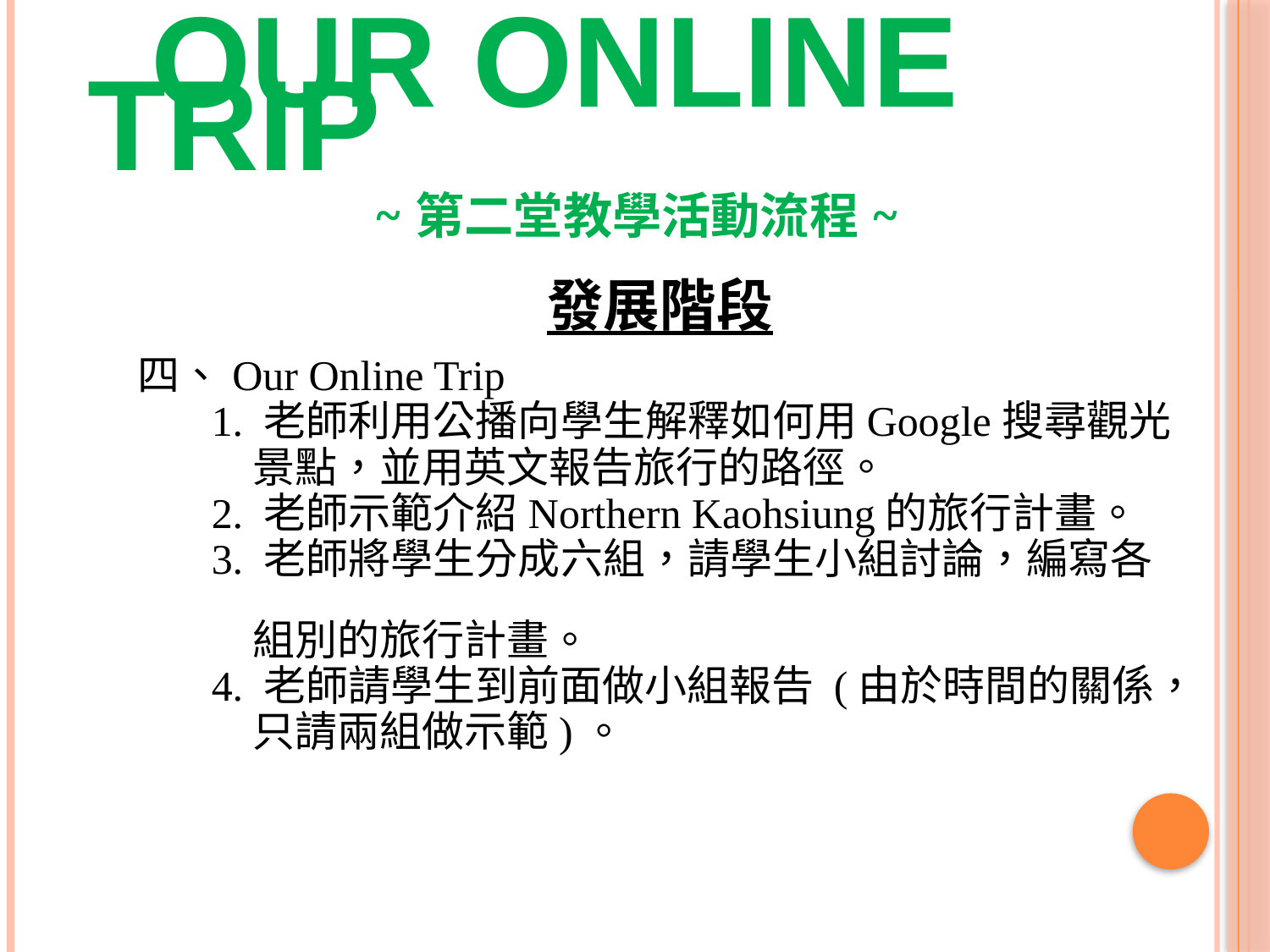

# OUR ONLINE TRIP ~第二堂教學活動流程~
發展階段
四、Our Online Trip
       1. 老師利用公播向學生解釋如何用Google搜尋觀光
           景點，並用英文報告旅行的路徑。
       2. 老師示範介紹Northern Kaohsiung的旅行計畫。
       3. 老師將學生分成六組，請學生小組討論，編寫各
           組別的旅行計畫。
       4. 老師請學生到前面做小組報告 (由於時間的關係，
           只請兩組做示範)。